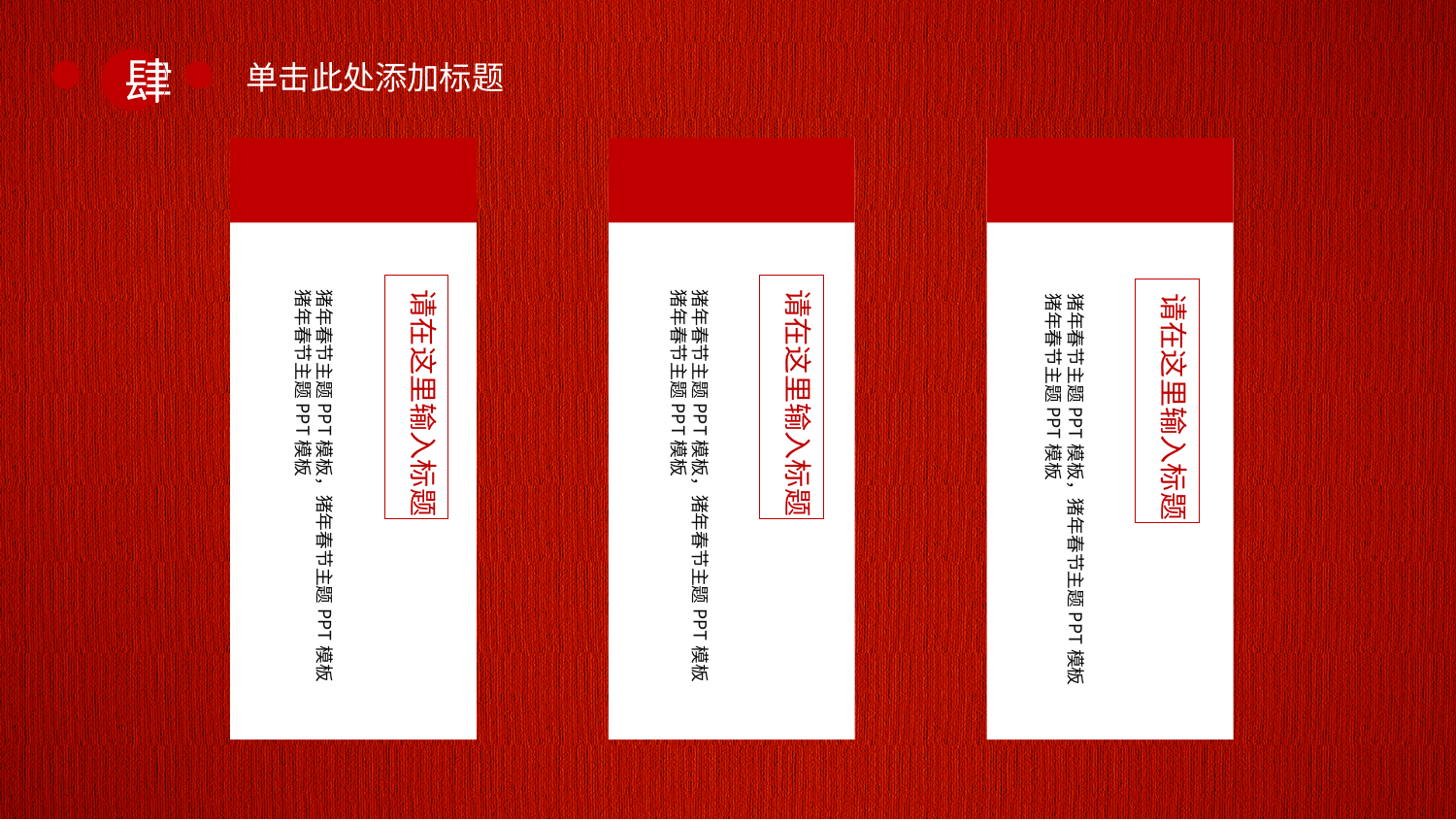

肆
单击此处添加标题

猪年春节主题PPT模板，猪年春节主题PPT模板
猪年春节主题PPT模板
请在这里输入标题
猪年春节主题PPT模板，猪年春节主题PPT模板
猪年春节主题PPT模板
请在这里输入标题
猪年春节主题PPT模板，猪年春节主题PPT模板
猪年春节主题PPT模板
请在这里输入标题